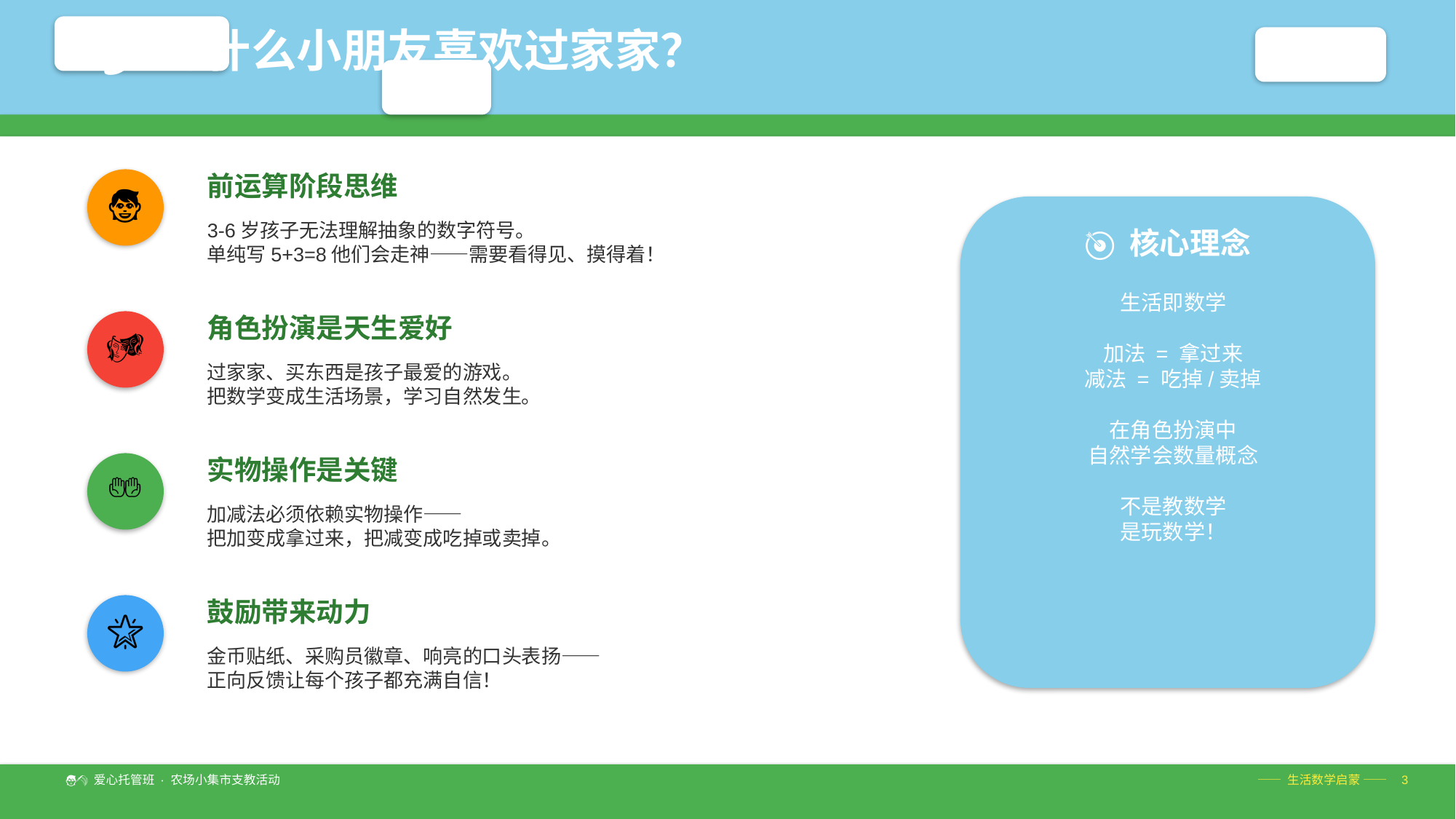

🧠 为什么小朋友喜欢过家家？

前运算阶段思维

🧒

3-6岁孩子无法理解抽象的数字符号。
单纯写5+3=8他们会走神——需要看得见、摸得着！
🎯 核心理念
生活即数学
加法 = 拿过来
减法 = 吃掉/卖掉
在角色扮演中
自然学会数量概念
不是教数学
是玩数学！
角色扮演是天生爱好

🎭
过家家、买东西是孩子最爱的游戏。
把数学变成生活场景，学习自然发生。
实物操作是关键

🤲
加减法必须依赖实物操作——
把加变成拿过来，把减变成吃掉或卖掉。
鼓励带来动力

🌟
金币贴纸、采购员徽章、响亮的口头表扬——
正向反馈让每个孩子都充满自信！

🧑‍🌾 爱心托管班 · 农场小集市支教活动
—— 生活数学启蒙 ——    3